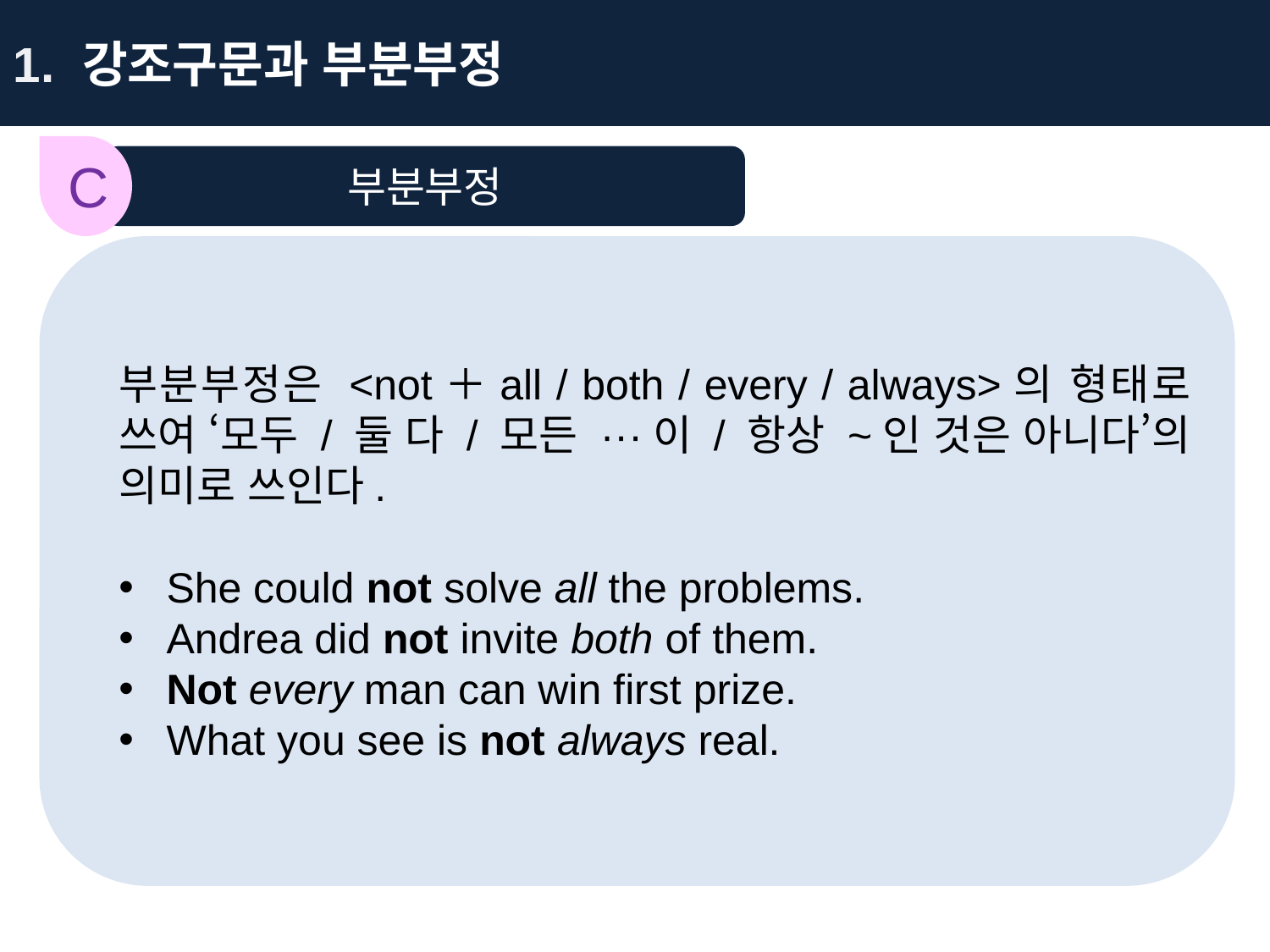

1. 강조구문과 부분부정

C
부분부정
부분부정은 <not＋all / both / every / always>의 형태로 쓰여 ‘모두 / 둘 다 / 모든 ···이 / 항상 ~인 것은 아니다’의 의미로 쓰인다.

She could not solve all the problems.
Andrea did not invite both of them.
Not every man can win first prize.
What you see is not always real.